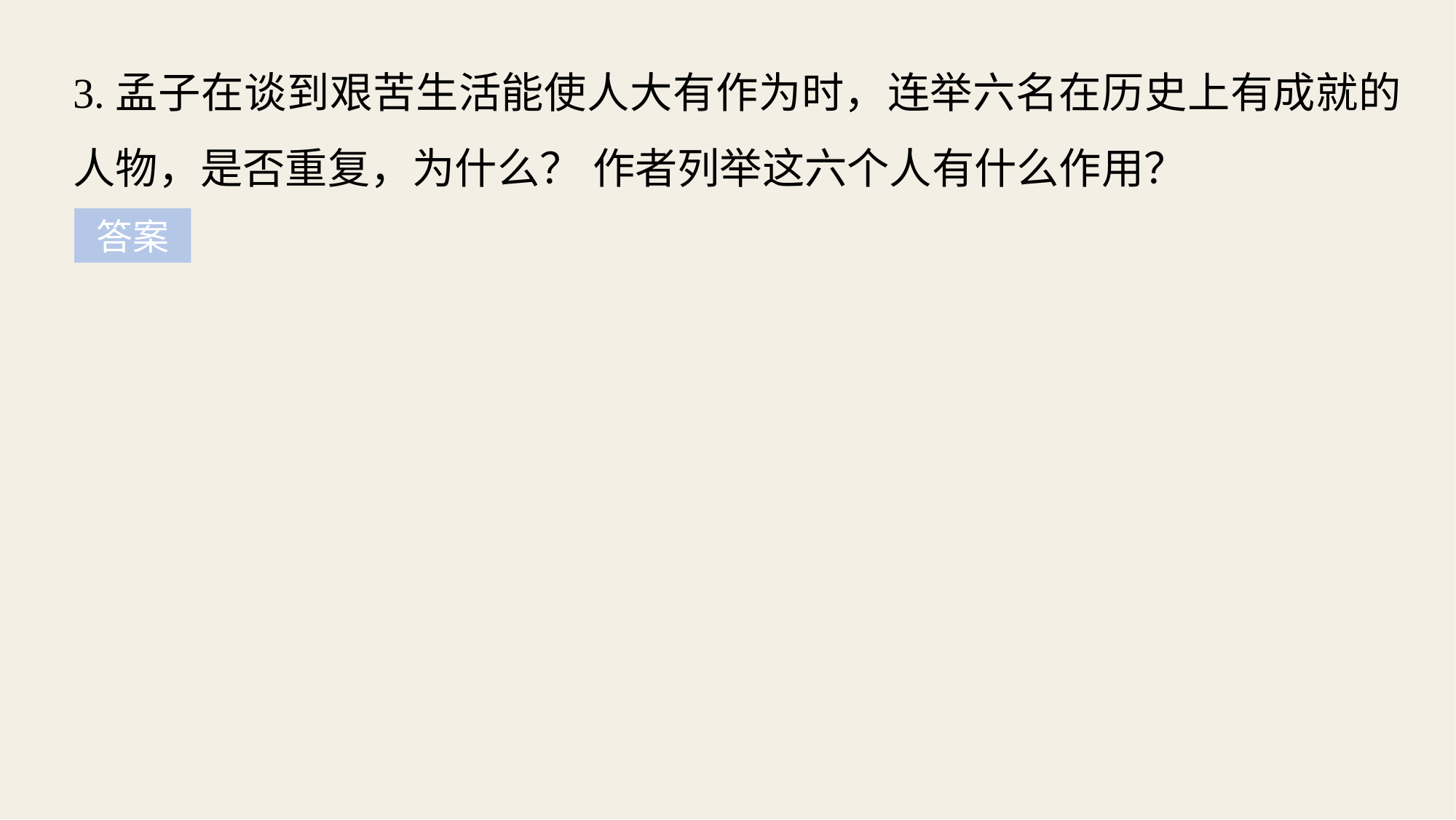

3.孟子在谈到艰苦生活能使人大有作为时，连举六名在历史上有成就的人物，是否重复，为什么？ 作者列举这六个人有什么作用？
答案